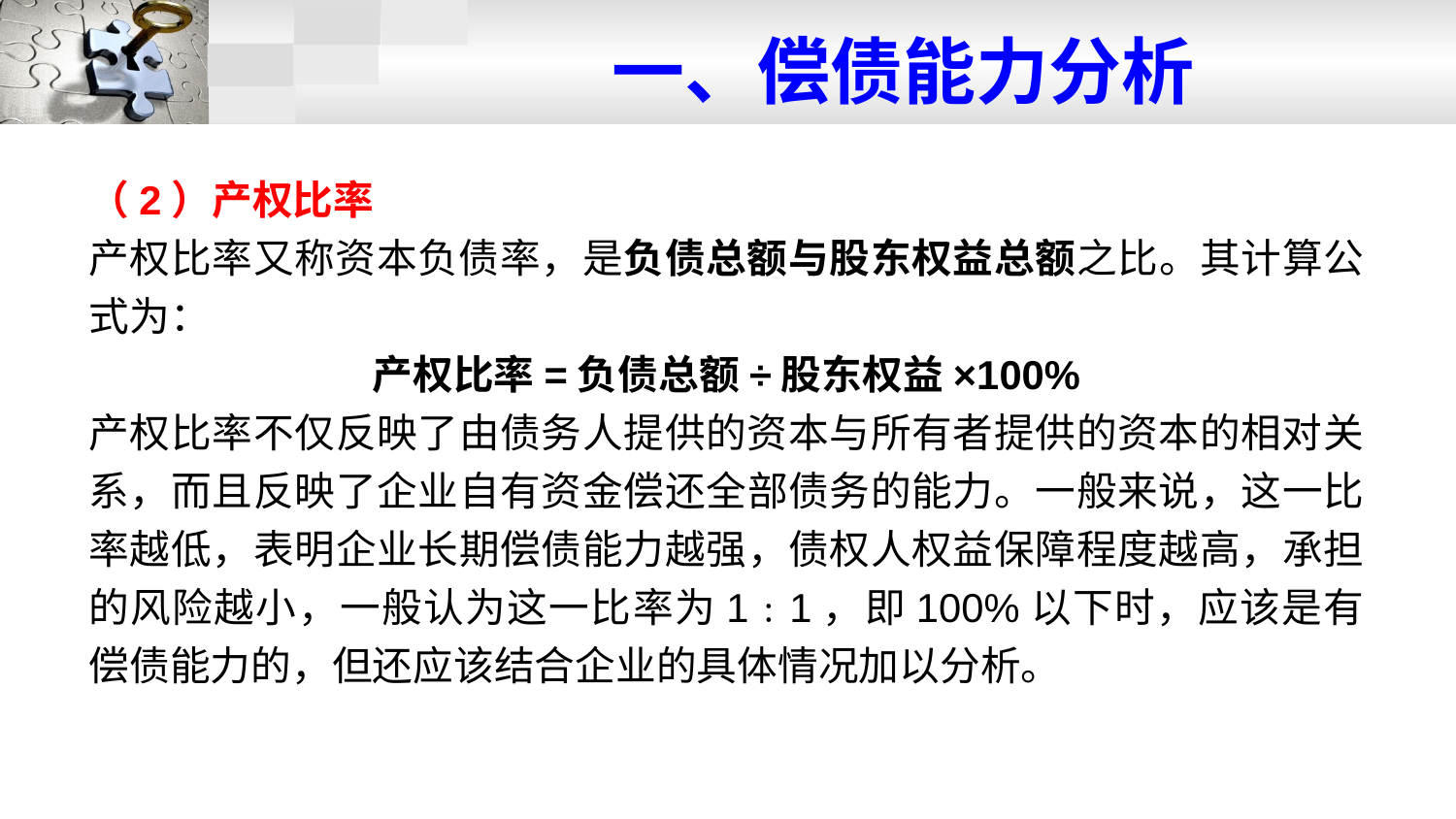

# 一、偿债能力分析
（2）产权比率
产权比率又称资本负债率，是负债总额与股东权益总额之比。其计算公式为：
产权比率=负债总额÷股东权益×100%
产权比率不仅反映了由债务人提供的资本与所有者提供的资本的相对关系，而且反映了企业自有资金偿还全部债务的能力。一般来说，这一比率越低，表明企业长期偿债能力越强，债权人权益保障程度越高，承担的风险越小，一般认为这一比率为1﹕1，即100%以下时，应该是有偿债能力的，但还应该结合企业的具体情况加以分析。